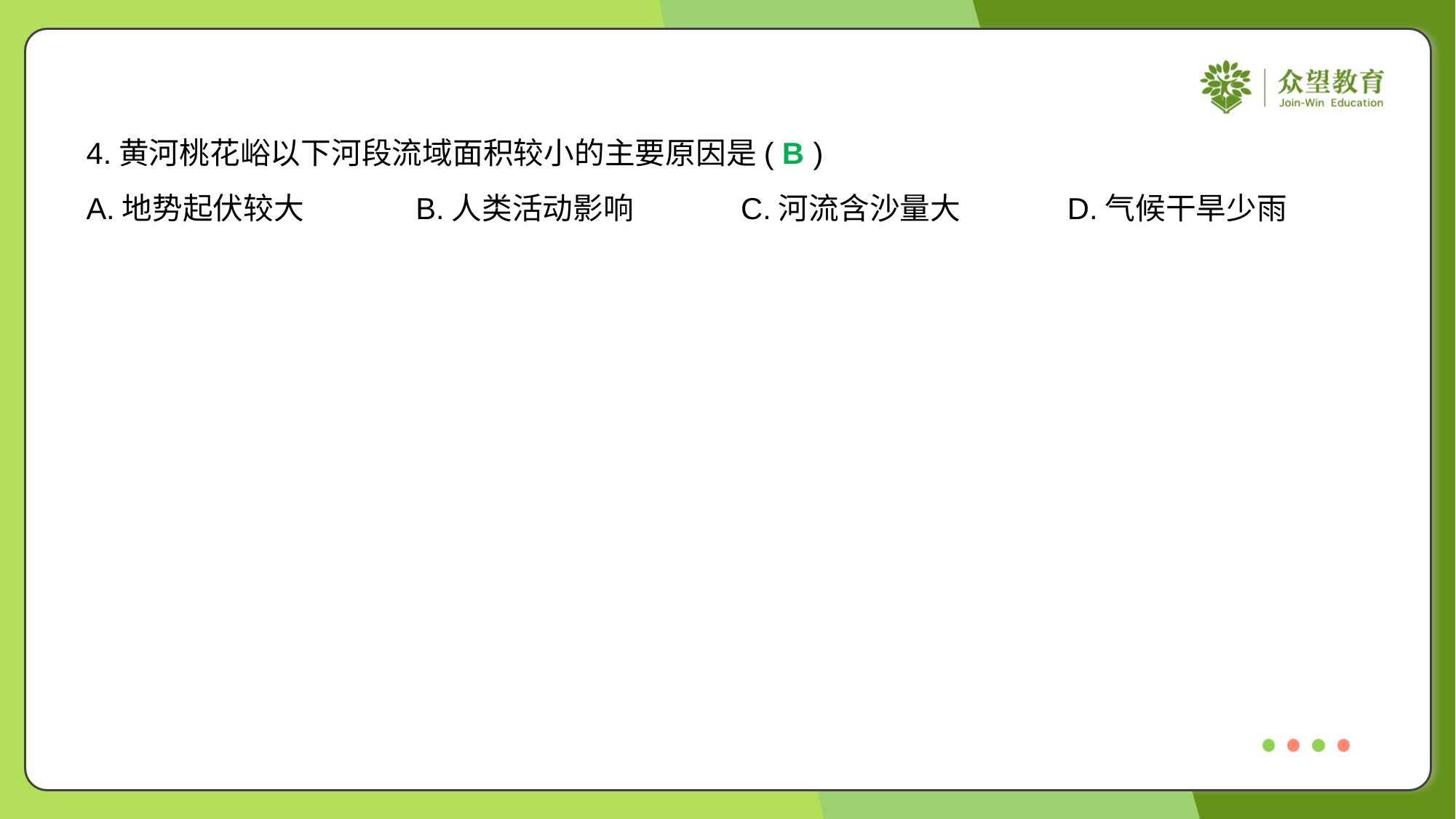

4.黄河桃花峪以下河段流域面积较小的主要原因是(     )
B
A.地势起伏较大	B.人类活动影响	C.河流含沙量大	D.气候干旱少雨